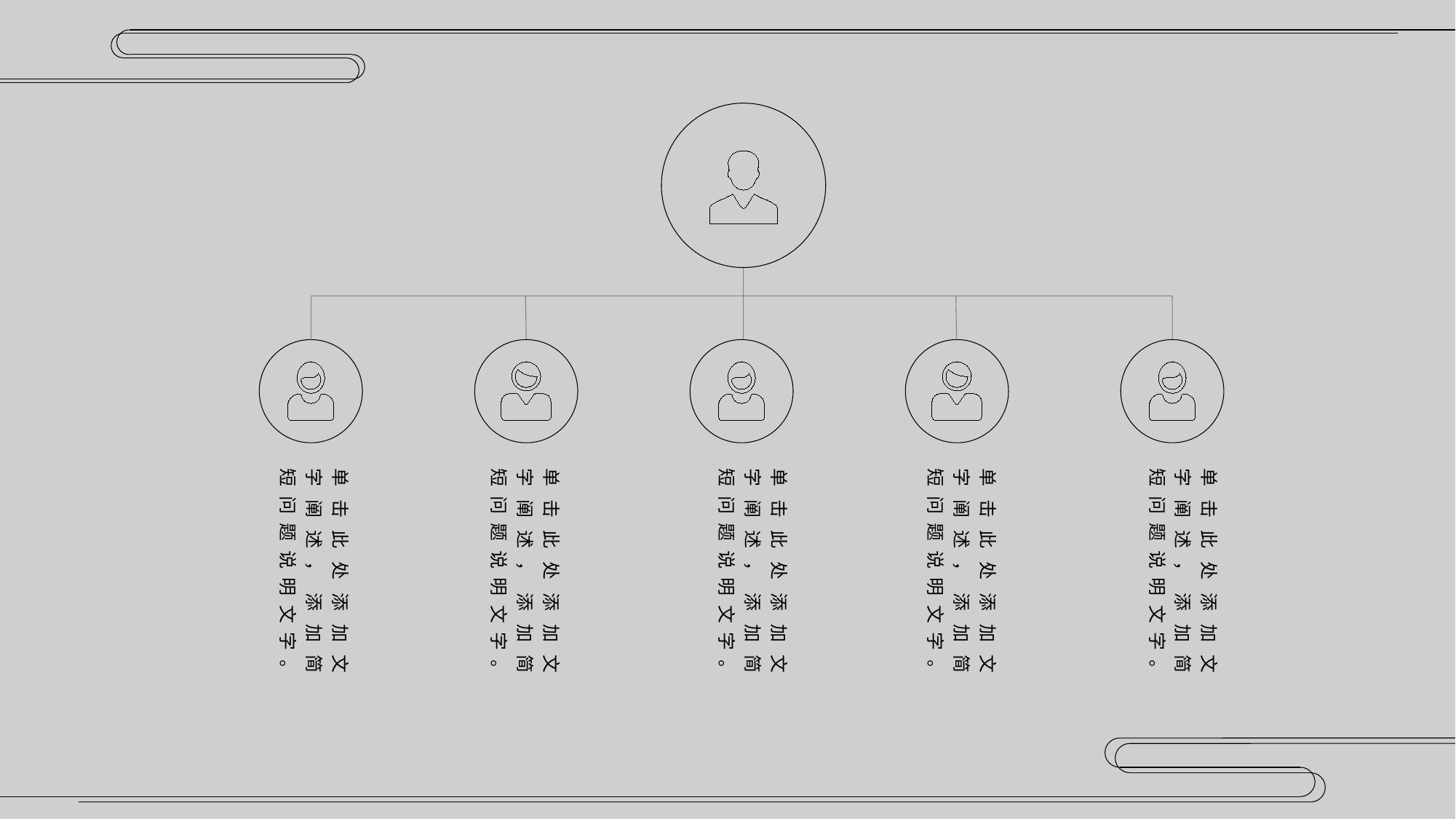

单击此处添加文字阐述，添加简短问题说明文字。
单击此处添加文字阐述，添加简短问题说明文字。
单击此处添加文字阐述，添加简短问题说明文字。
单击此处添加文字阐述，添加简短问题说明文字。
单击此处添加文字阐述，添加简短问题说明文字。